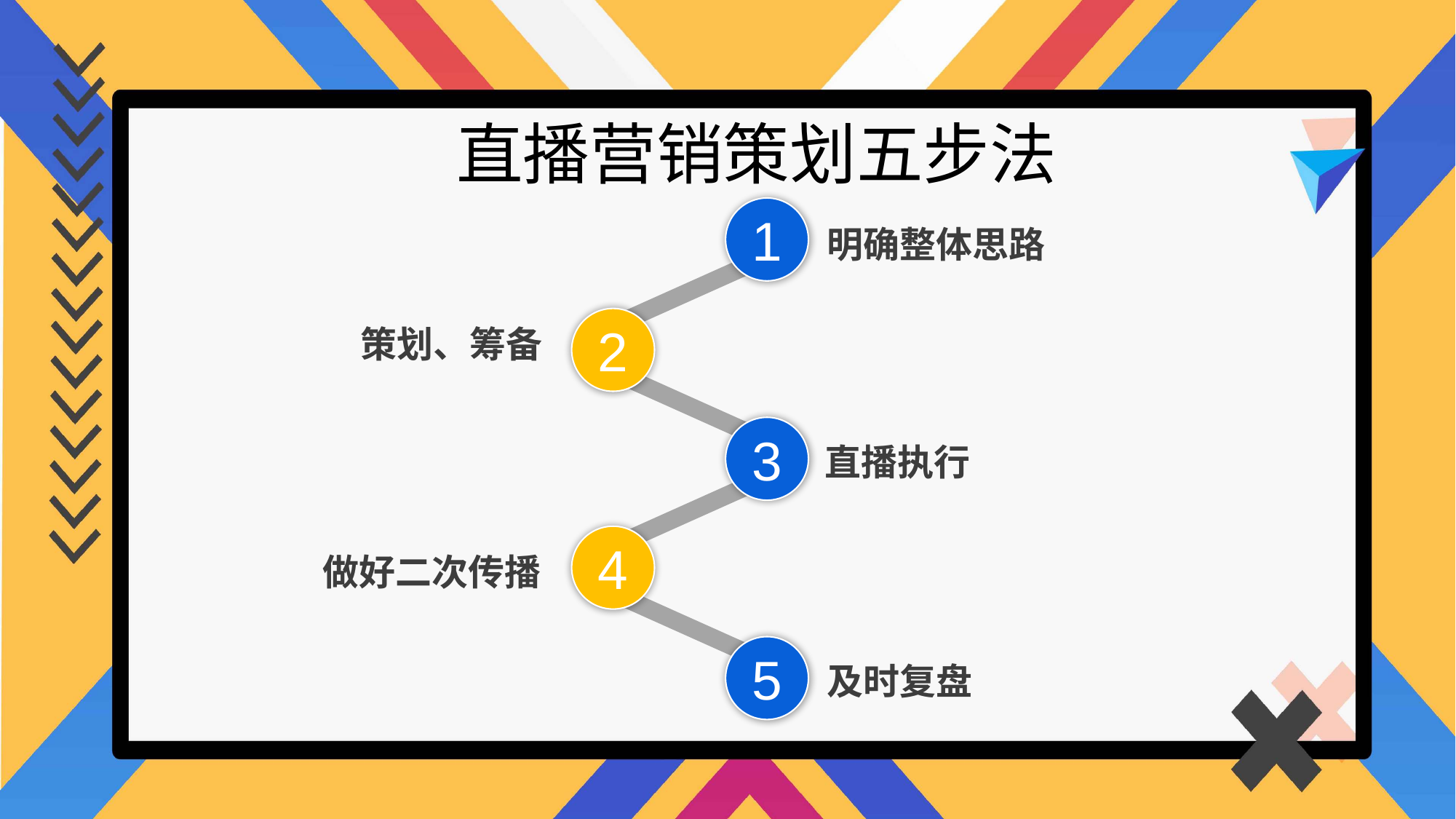

直播营销策划五步法
1
明确整体思路

2
策划、筹备

3
直播执行

4
做好二次传播

5
及时复盘